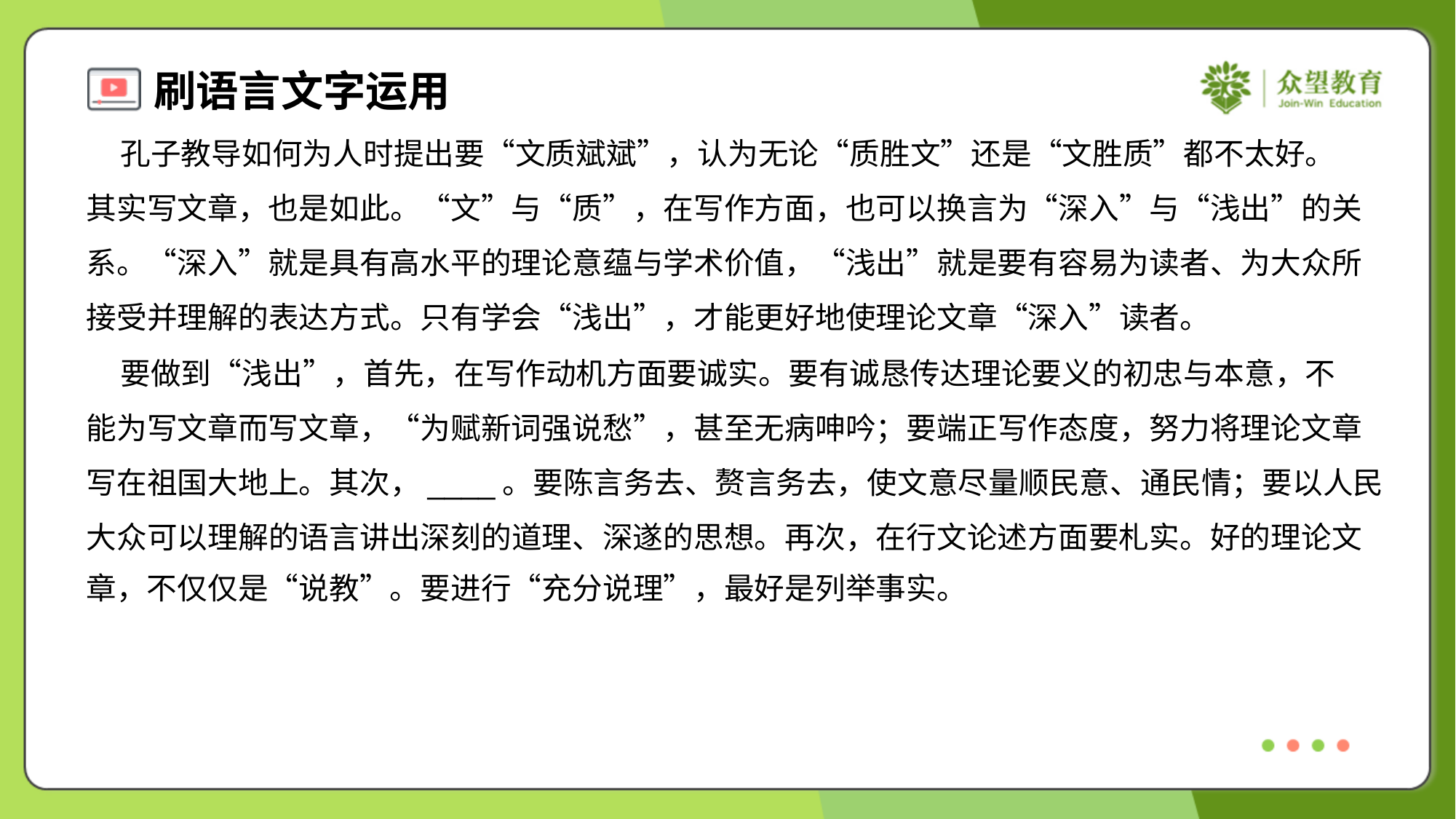

孔子教导如何为人时提出要“文质斌斌”，认为无论“质胜文”还是“文胜质”都不太好。
其实写文章，也是如此。“文”与“质”，在写作方面，也可以换言为“深入”与“浅出”的关
系。“深入”就是具有高水平的理论意蕴与学术价值，“浅出”就是要有容易为读者、为大众所
接受并理解的表达方式。只有学会“浅出”，才能更好地使理论文章“深入”读者。
    要做到“浅出”，首先，在写作动机方面要诚实。要有诚恳传达理论要义的初忠与本意，不
能为写文章而写文章，“为赋新词强说愁”，甚至无病呻吟；要端正写作态度，努力将理论文章
写在祖国大地上。其次，____。要陈言务去、赘言务去，使文意尽量顺民意、通民情；要以人民
大众可以理解的语言讲出深刻的道理、深遂的思想。再次，在行文论述方面要札实。好的理论文
章，不仅仅是“说教”。要进行“充分说理”，最好是列举事实。